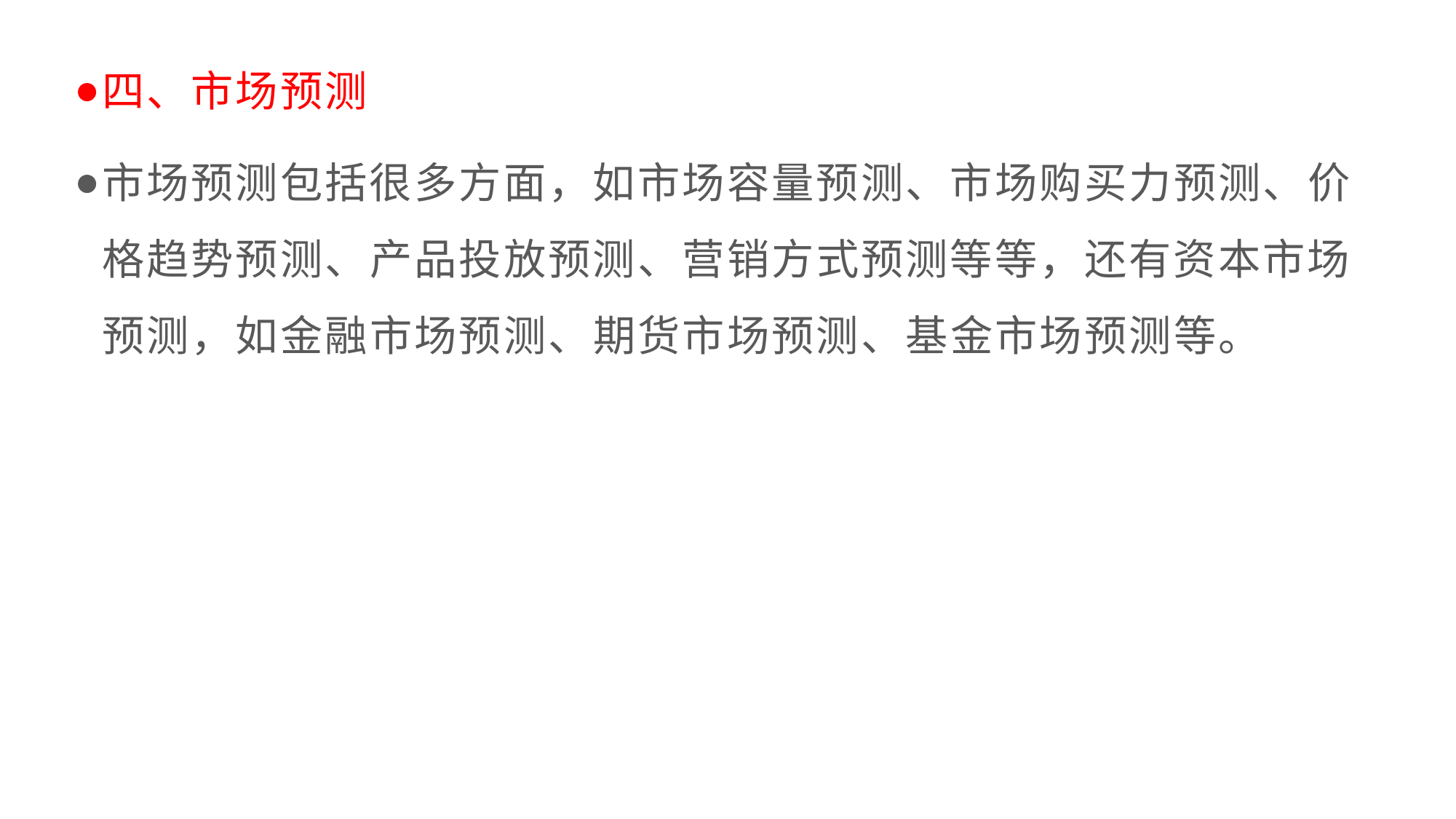

四、市场预测
市场预测包括很多方面，如市场容量预测、市场购买力预测、价格趋势预测、产品投放预测、营销方式预测等等，还有资本市场预测，如金融市场预测、期货市场预测、基金市场预测等。

9